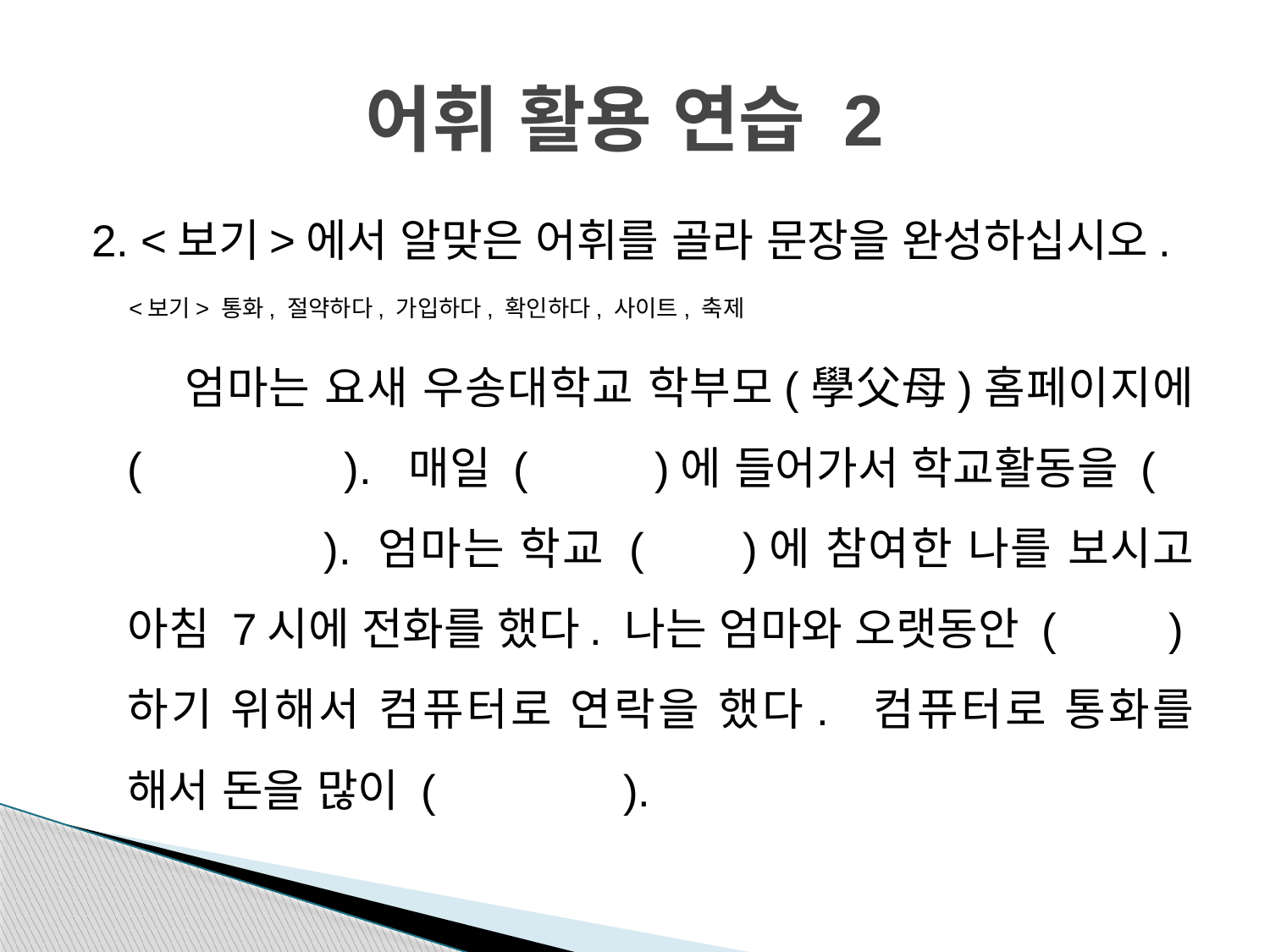

# 어휘 활용 연습 2
2. <보기>에서 알맞은 어휘를 골라 문장을 완성하십시오.
   <보기> 통화, 절약하다, 가입하다, 확인하다, 사이트, 축제
      엄마는 요새 우송대학교 학부모(學父母)홈페이지에 (                ).  매일 (          )에 들어가서 학교활동을 (                  ). 엄마는 학교 (       )에 참여한 나를 보시고 아침 7시에 전화를 했다. 나는 엄마와 오랫동안 (         )하기 위해서 컴퓨터로 연락을 했다.  컴퓨터로 통화를 해서 돈을 많이 (               ).